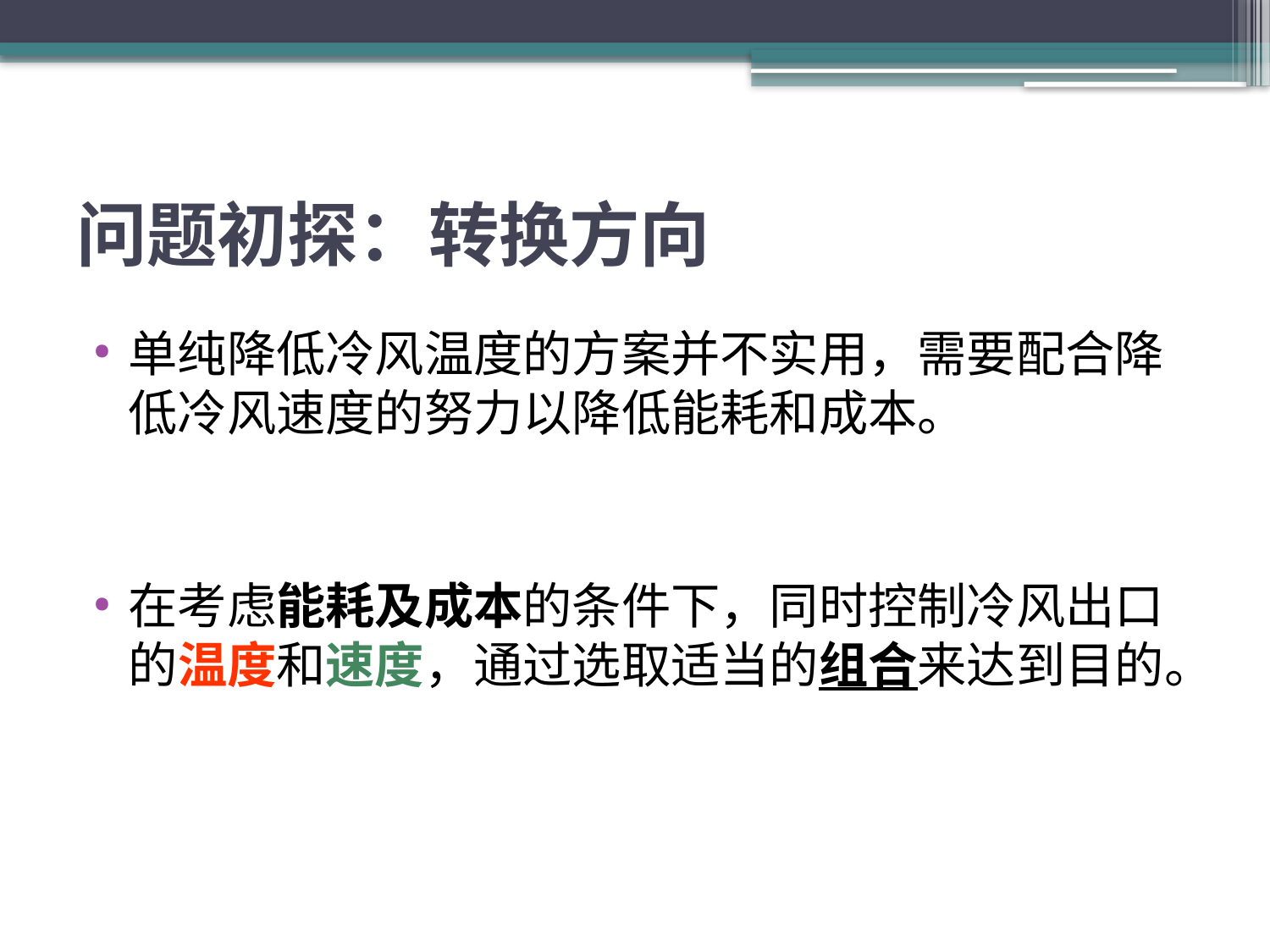

问题初探：转换方向
单纯降低冷风温度的方案并不实用，需要配合降低冷风速度的努力以降低能耗和成本。

在考虑能耗及成本的条件下，同时控制冷风出口的温度和速度，通过选取适当的组合来达到目的。